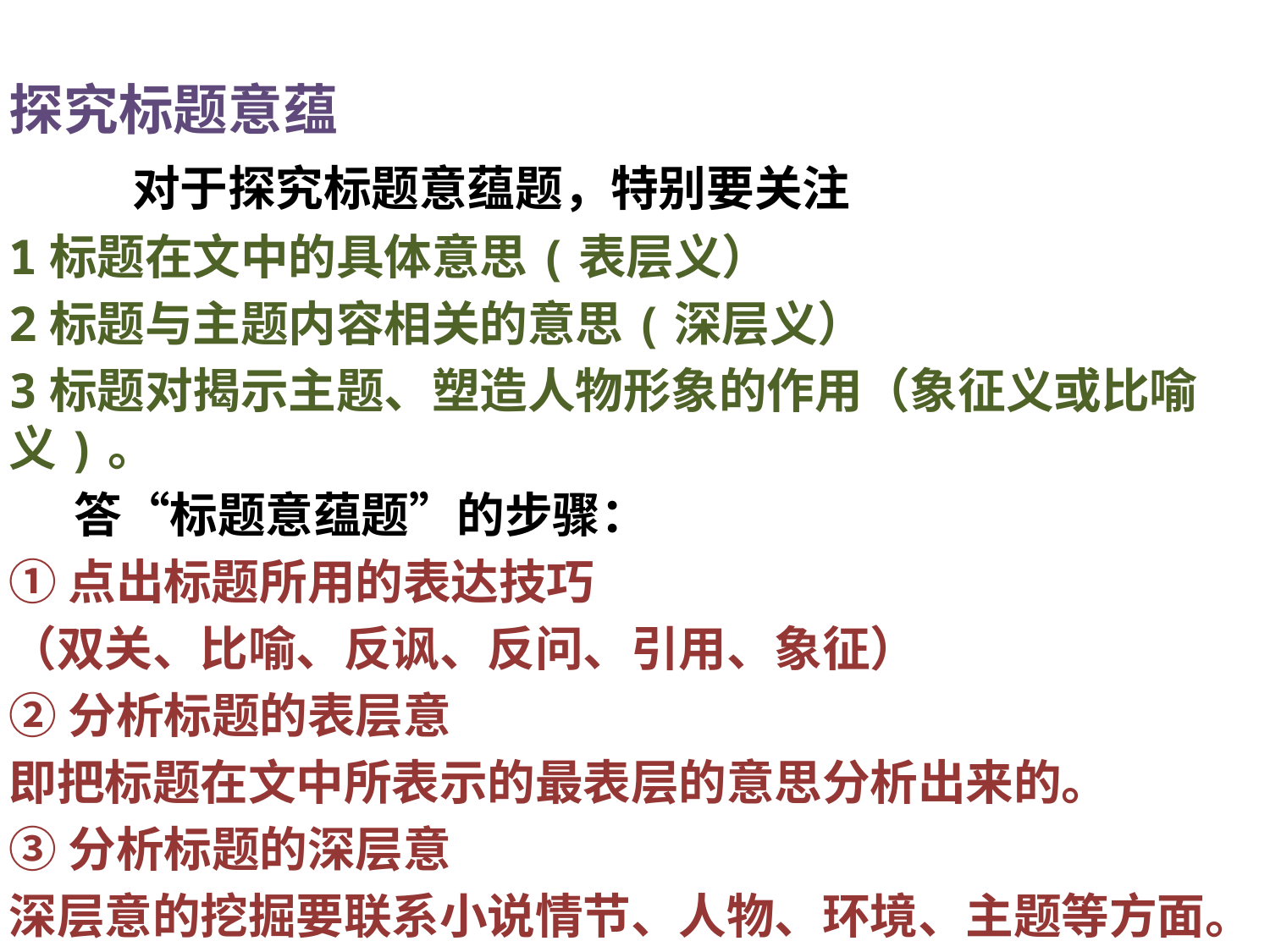

探究标题意蕴
         对于探究标题意蕴题，特别要关注
1标题在文中的具体意思(表层义）
2标题与主题内容相关的意思(深层义）
3标题对揭示主题、塑造人物形象的作用（象征义或比喻义)。
     答“标题意蕴题”的步骤：
①点出标题所用的表达技巧
（双关、比喻、反讽、反问、引用、象征）
②分析标题的表层意
即把标题在文中所表示的最表层的意思分析出来的。
③分析标题的深层意
深层意的挖掘要联系小说情节、人物、环境、主题等方面。